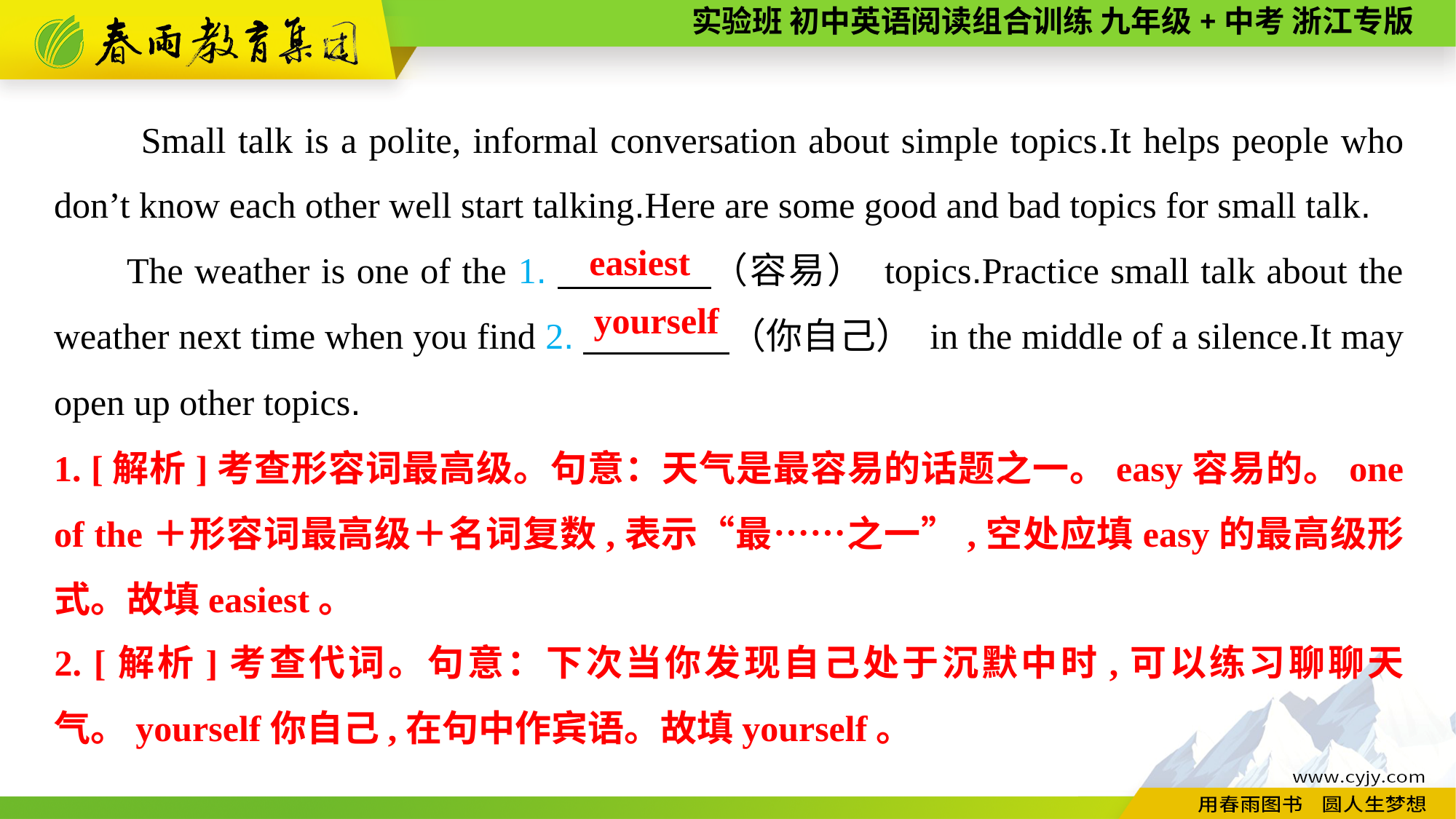

Small talk is a polite, informal conversation about simple topics.It helps people who don’t know each other well start talking.Here are some good and bad topics for small talk.
The weather is one of the 1.　　　　（容易） topics.Practice small talk about the weather next time when you find 2.　　　　（你自己） in the middle of a silence.It may open up other topics.
easiest
yourself
1. [解析]考查形容词最高级。句意：天气是最容易的话题之一。easy容易的。one of the＋形容词最高级＋名词复数,表示“最……之一”,空处应填easy的最高级形式。故填easiest。
2. [解析]考查代词。句意：下次当你发现自己处于沉默中时,可以练习聊聊天气。yourself你自己,在句中作宾语。故填yourself。